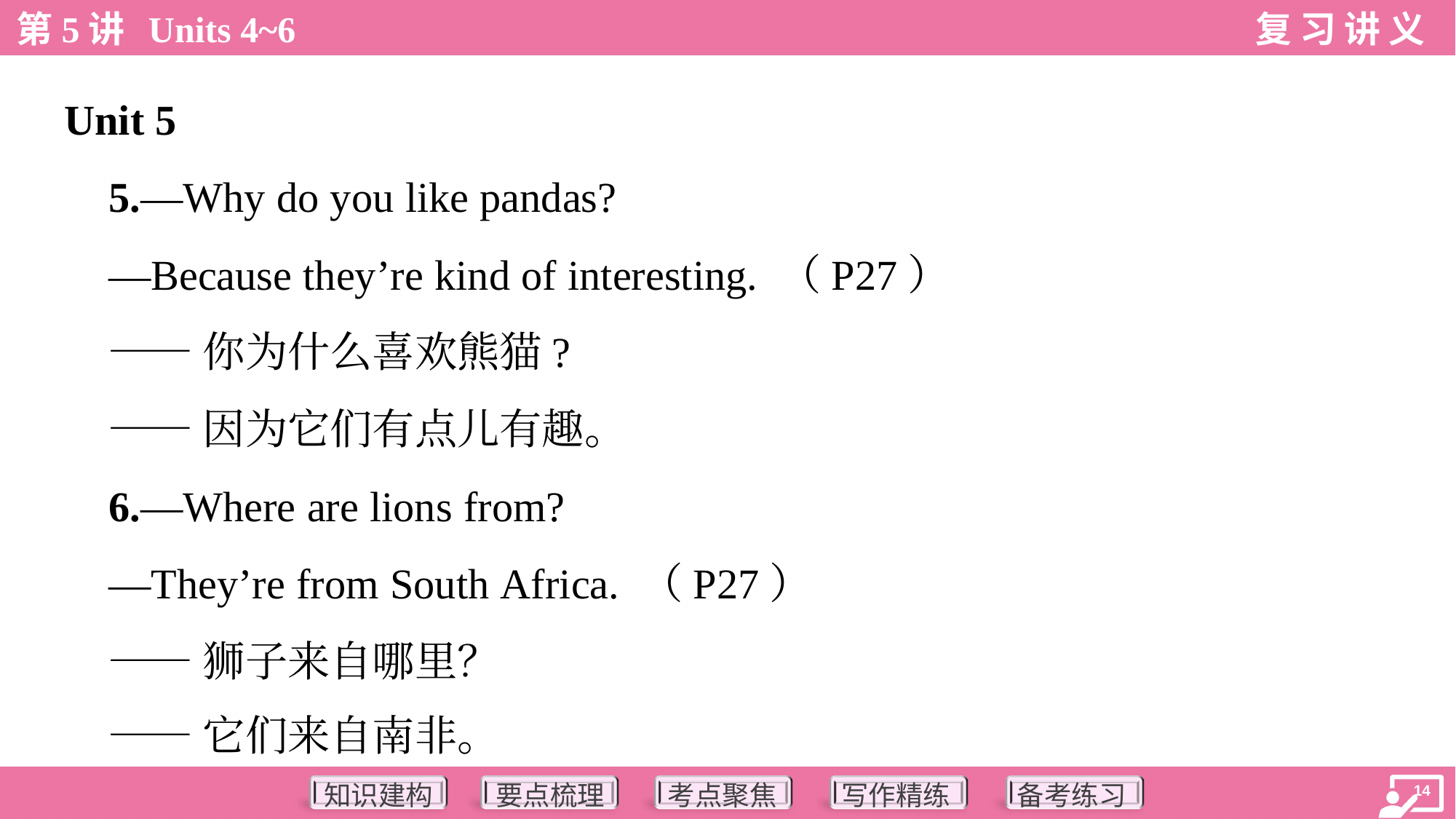

Unit 5
    5.—Why do you like pandas?
    —Because they’re kind of interesting. （P27）
    ——你为什么喜欢熊猫?
    ——因为它们有点儿有趣。
    6.—Where are lions from?
    —They’re from South Africa. （P27）
    ——狮子来自哪里？
    ——它们来自南非。